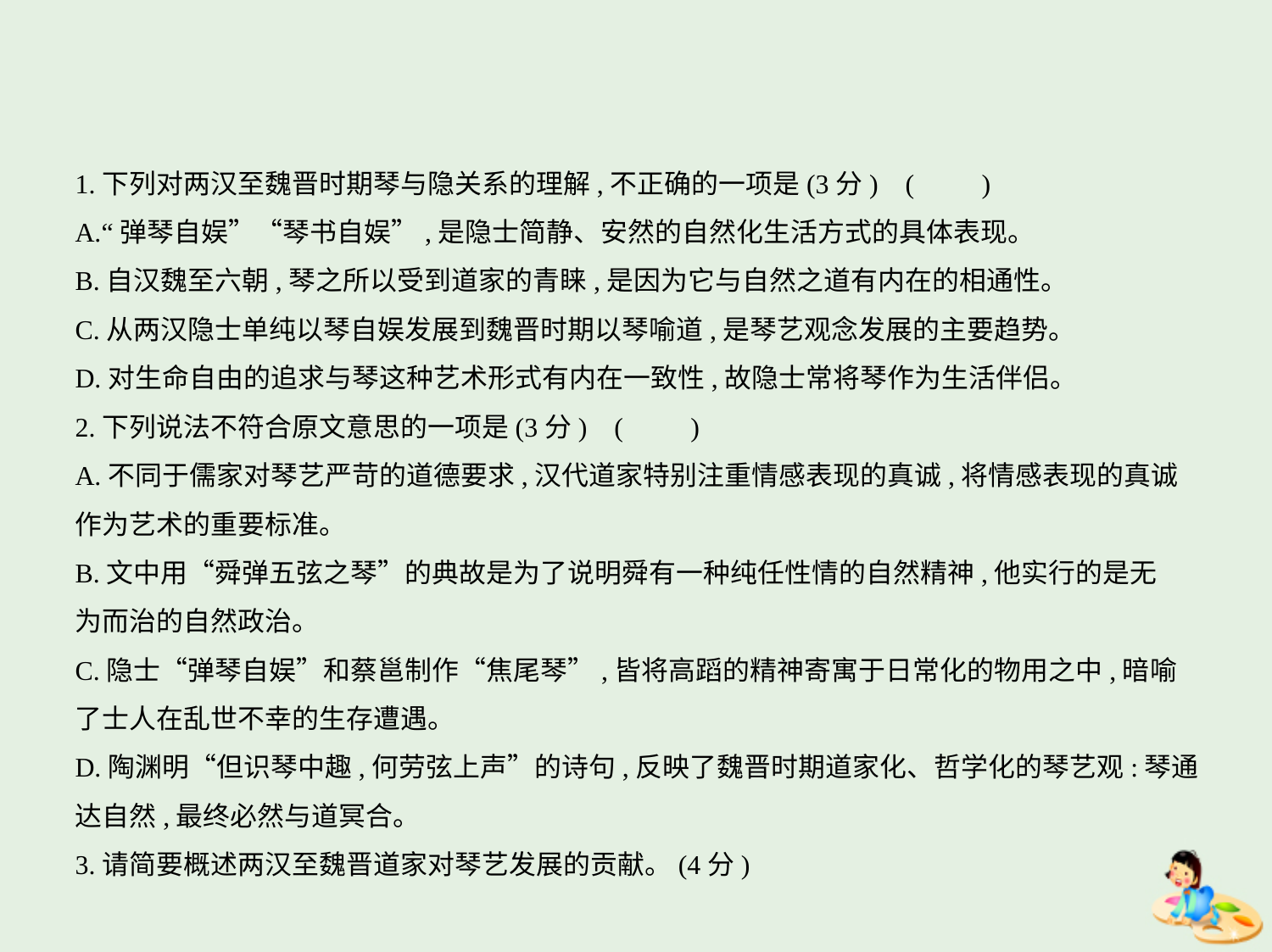

1.下列对两汉至魏晋时期琴与隐关系的理解,不正确的一项是(3分) (　　)
A.“弹琴自娱”“琴书自娱”,是隐士简静、安然的自然化生活方式的具体表现。
B.自汉魏至六朝,琴之所以受到道家的青睐,是因为它与自然之道有内在的相通性。
C.从两汉隐士单纯以琴自娱发展到魏晋时期以琴喻道,是琴艺观念发展的主要趋势。
D.对生命自由的追求与琴这种艺术形式有内在一致性,故隐士常将琴作为生活伴侣。
2.下列说法不符合原文意思的一项是(3分) (　　)
A.不同于儒家对琴艺严苛的道德要求,汉代道家特别注重情感表现的真诚,将情感表现的真诚
作为艺术的重要标准。
B.文中用“舜弹五弦之琴”的典故是为了说明舜有一种纯任性情的自然精神,他实行的是无
为而治的自然政治。
C.隐士“弹琴自娱”和蔡邕制作“焦尾琴”,皆将高蹈的精神寄寓于日常化的物用之中,暗喻
了士人在乱世不幸的生存遭遇。
D.陶渊明“但识琴中趣,何劳弦上声”的诗句,反映了魏晋时期道家化、哲学化的琴艺观:琴通
达自然,最终必然与道冥合。
3.请简要概述两汉至魏晋道家对琴艺发展的贡献。(4分)